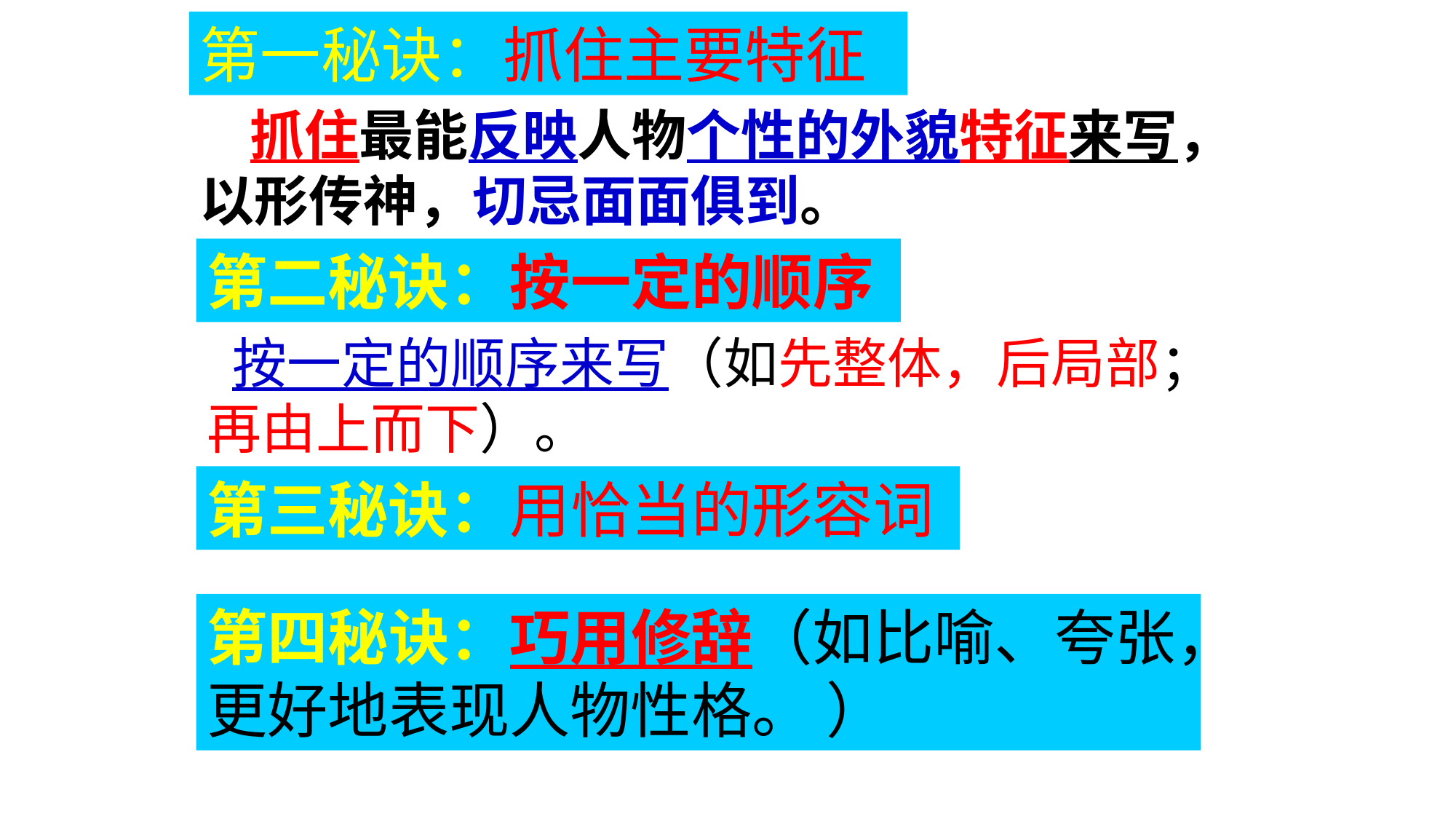

第一秘诀：抓住主要特征
   抓住最能反映人物个性的外貌特征来写，以形传神，切忌面面俱到。
第二秘诀：按一定的顺序
 按一定的顺序来写（如先整体，后局部；
再由上而下）。
第三秘诀：用恰当的形容词
第四秘诀：巧用修辞（如比喻、夸张，更好地表现人物性格。 ）